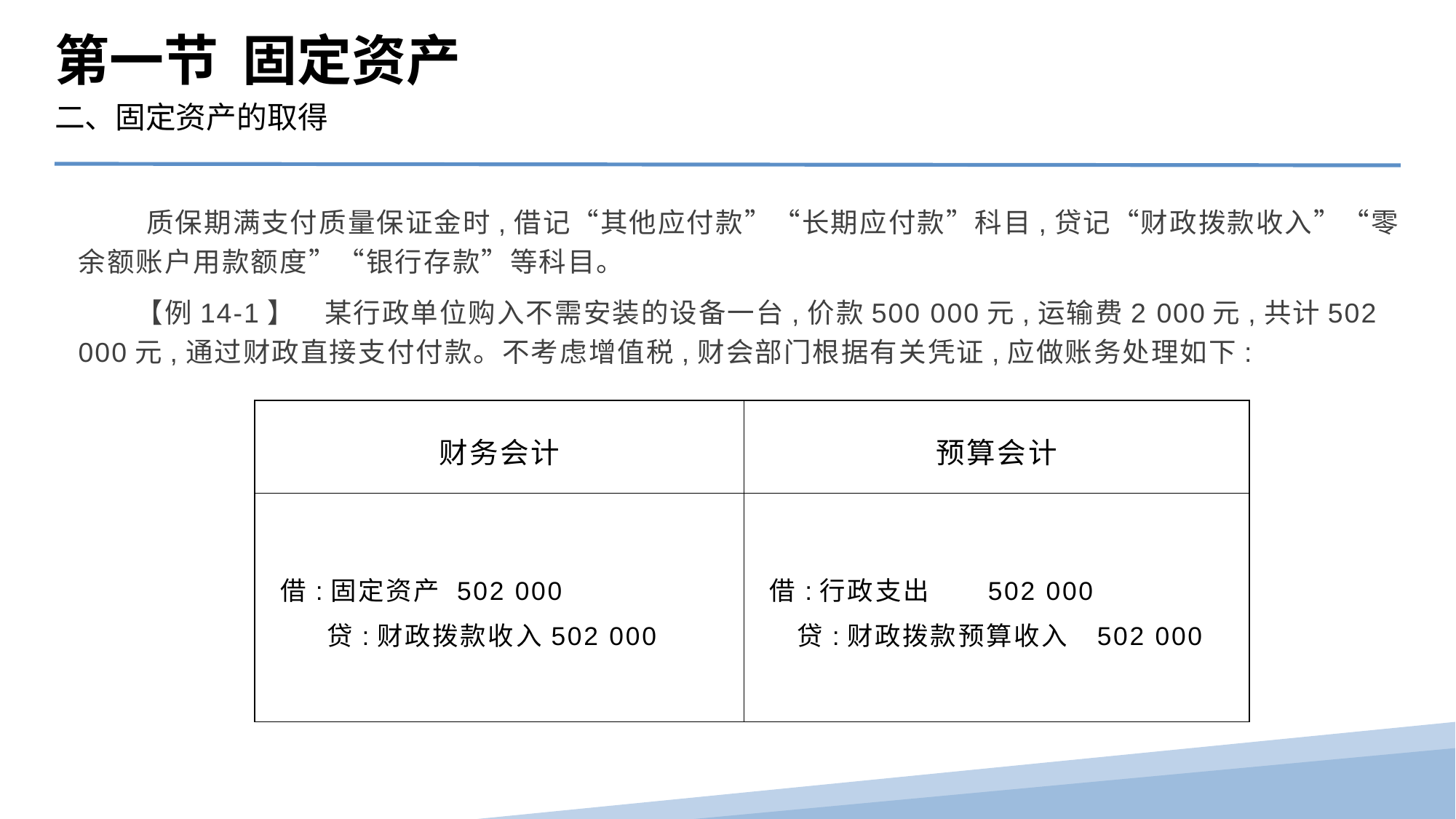

第一节  固定资产
二、固定资产的取得
        质保期满支付质量保证金时,借记“其他应付款”“长期应付款”科目,贷记“财政拨款收入”“零余额账户用款额度”“银行存款”等科目。
　　【例14-1】　某行政单位购入不需安装的设备一台,价款500 000元,运输费2 000元,共计502 000元,通过财政直接支付付款。不考虑增值税,财会部门根据有关凭证,应做账务处理如下:
| 财务会计 | 预算会计 |
| --- | --- |
| 借:固定资产 502 000 贷:财政拨款收入502 000 | 借:行政支出 502 000 贷:财政拨款预算收入 502 000 |